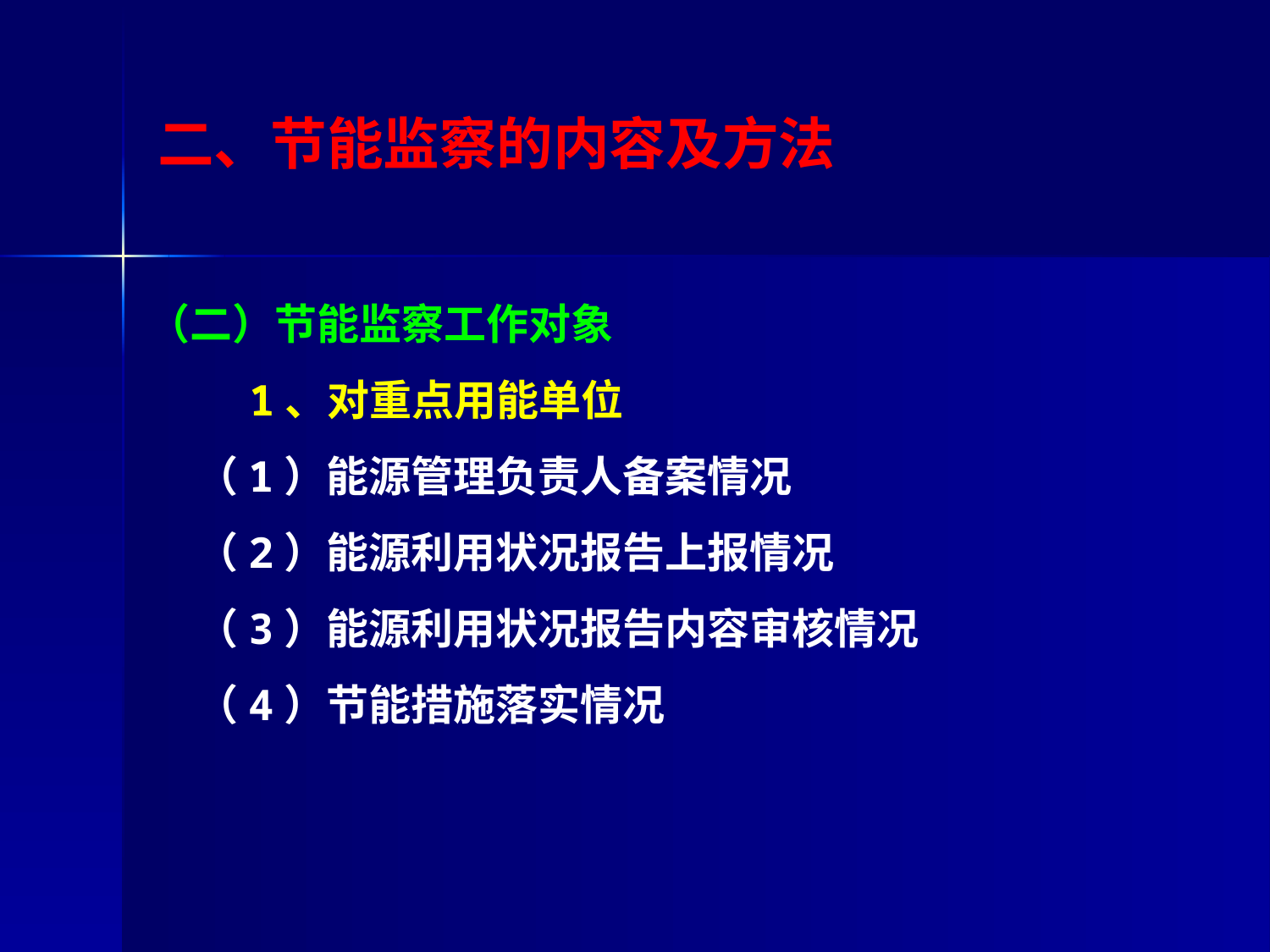

# 二、节能监察的内容及方法
（二）节能监察工作对象
    1、对重点用能单位
    （1）能源管理负责人备案情况
    （2）能源利用状况报告上报情况
    （3）能源利用状况报告内容审核情况
    （4）节能措施落实情况